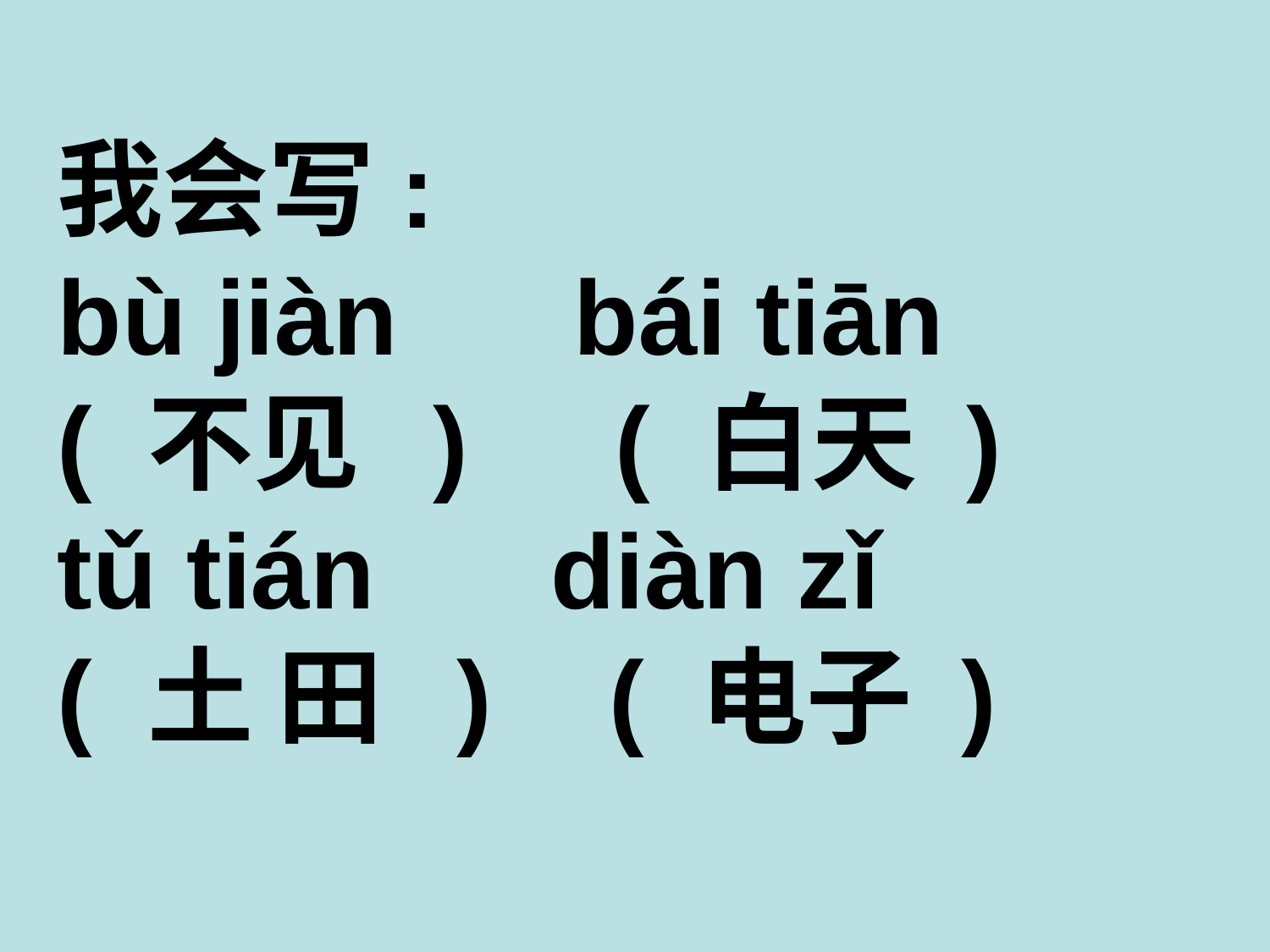

我会写:
bù jiàn      bái tiān
( 不见  )     ( 白天 )
tǔ tián      diàn zǐ
( 土 田  )    ( 电子 )